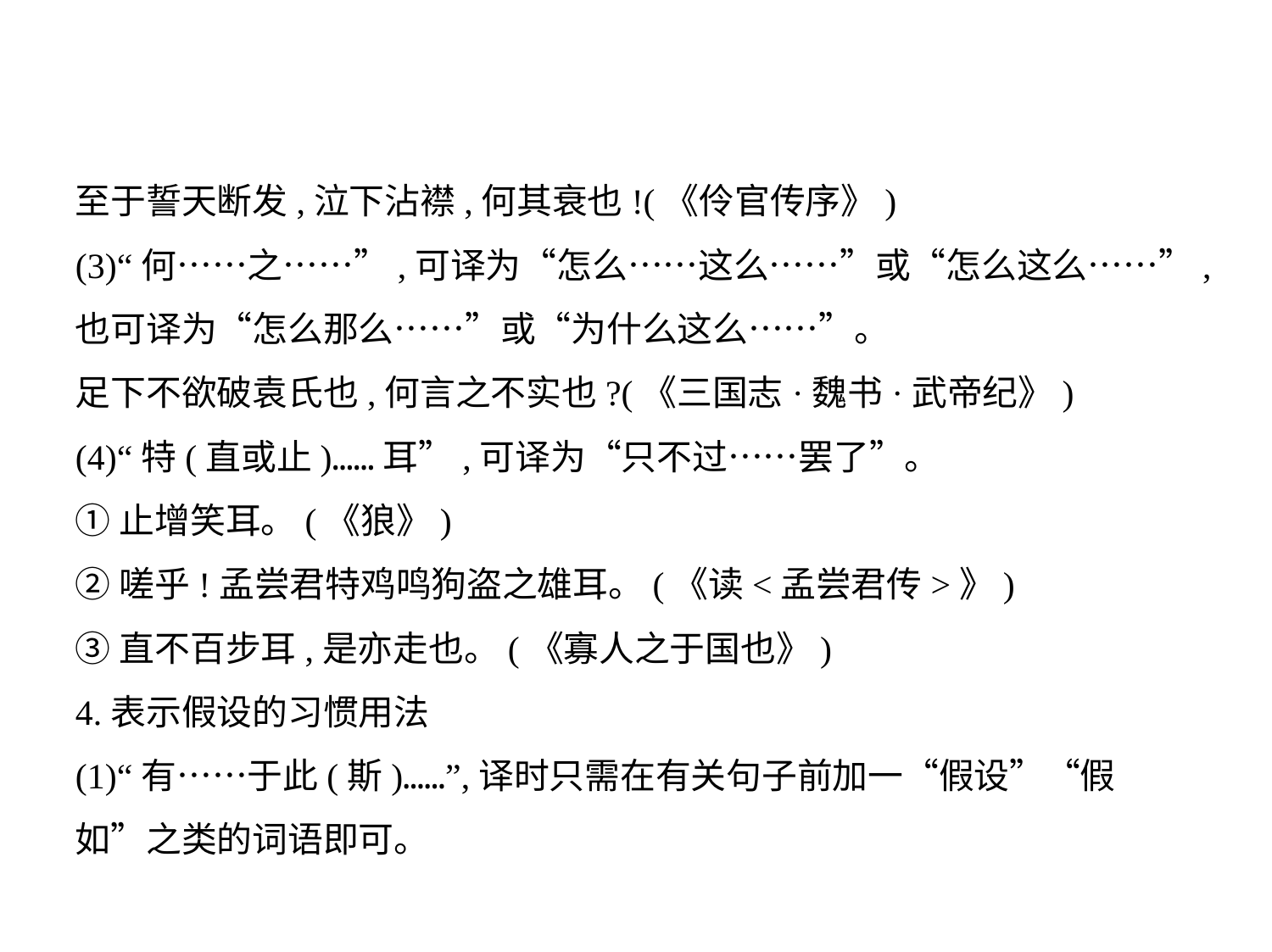

至于誓天断发,泣下沾襟,何其衰也!(《伶官传序》)
(3)“何……之……”,可译为“怎么……这么……”或“怎么这么……”,
也可译为“怎么那么……”或“为什么这么……”。
足下不欲破袁氏也,何言之不实也?(《三国志·魏书·武帝纪》)
(4)“特(直或止)……耳”,可译为“只不过……罢了”。
①止增笑耳。(《狼》)
②嗟乎!孟尝君特鸡鸣狗盗之雄耳。(《读<孟尝君传>》)
③直不百步耳,是亦走也。(《寡人之于国也》)
4.表示假设的习惯用法
(1)“有……于此(斯)……”,译时只需在有关句子前加一“假设”“假
如”之类的词语即可。